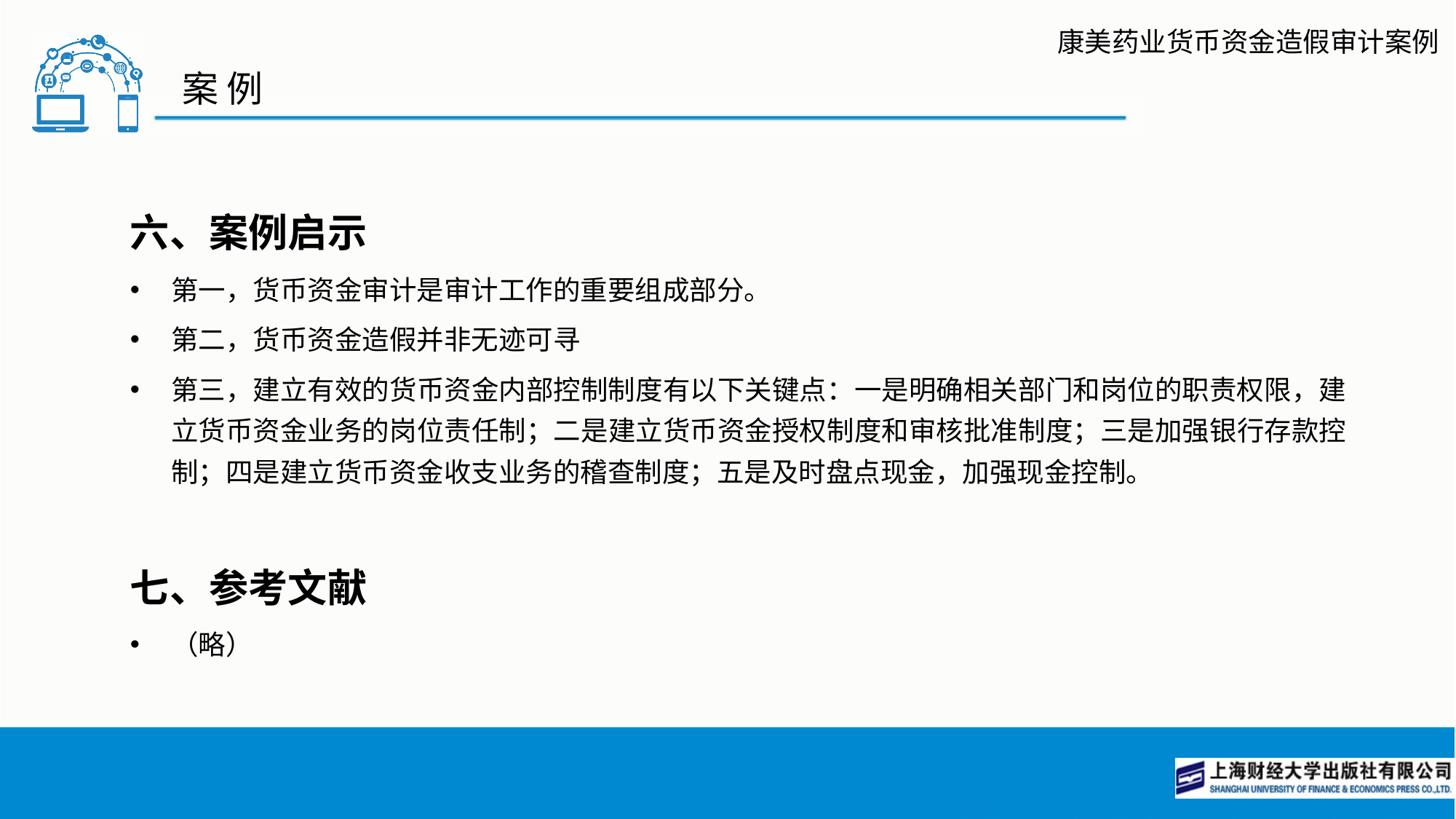

康美药业货币资金造假审计案例
# 案 例
六、案例启示
第一，货币资金审计是审计工作的重要组成部分。
第二，货币资金造假并非无迹可寻
第三，建立有效的货币资金内部控制制度有以下关键点：一是明确相关部门和岗位的职责权限，建立货币资金业务的岗位责任制；二是建立货币资金授权制度和审核批准制度；三是加强银行存款控制；四是建立货币资金收支业务的稽查制度；五是及时盘点现金，加强现金控制。

七、参考文献
（略）